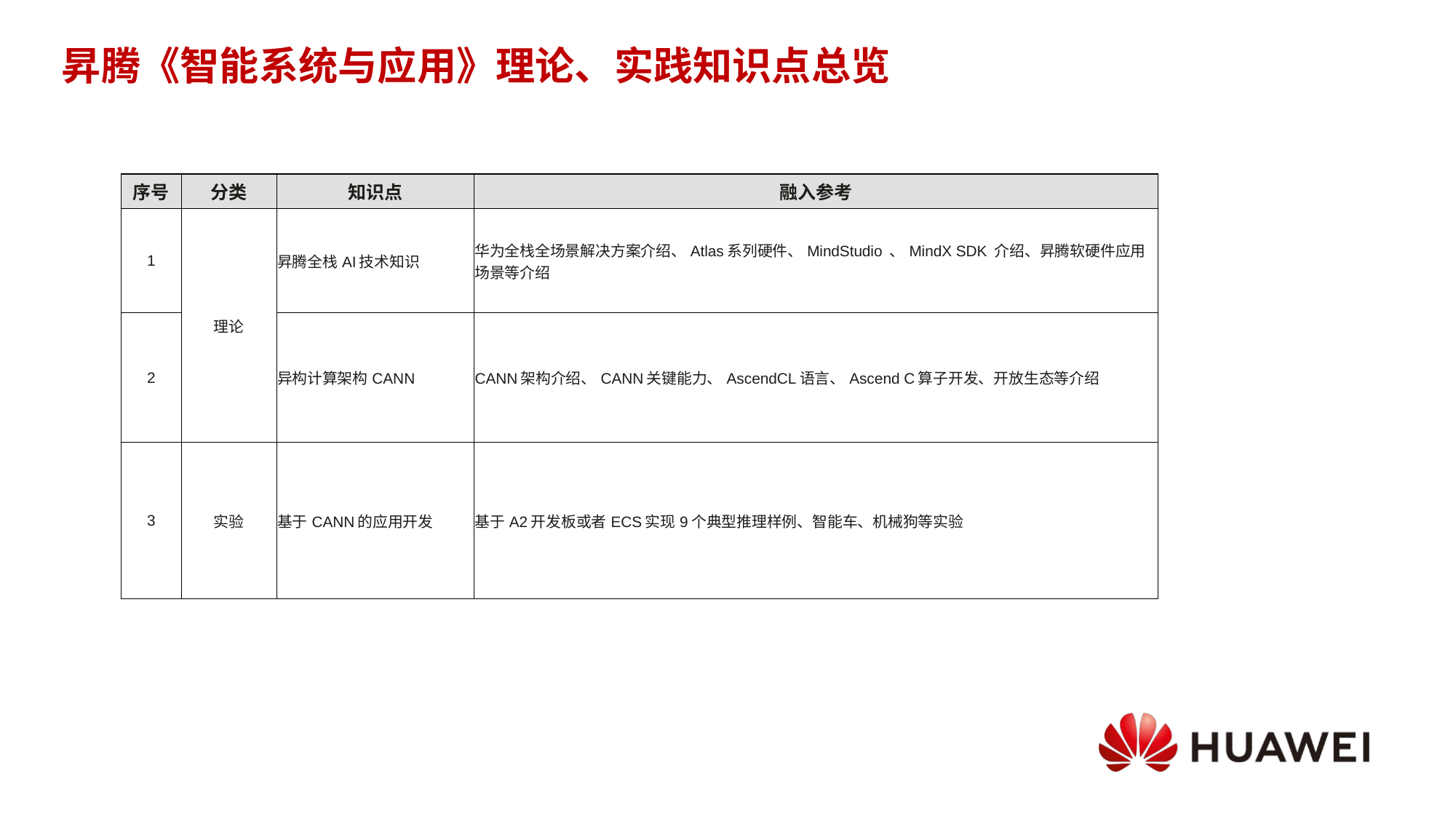

# 昇腾《智能系统与应用》理论、实践知识点总览
| 序号 | 分类 | 知识点 | 融入参考 |
| --- | --- | --- | --- |
| 1 | 理论 | 昇腾全栈AI技术知识 | 华为全栈全场景解决方案介绍、Atlas系列硬件、MindStudio 、MindX SDK 介绍、昇腾软硬件应用场景等介绍 |
| 2 |  | 异构计算架构CANN | CANN架构介绍、CANN关键能力、AscendCL语言、Ascend C算子开发、开放生态等介绍 |
| 3 | 实验 | 基于CANN的应用开发 | 基于A2开发板或者ECS实现9个典型推理样例、智能车、机械狗等实验 |